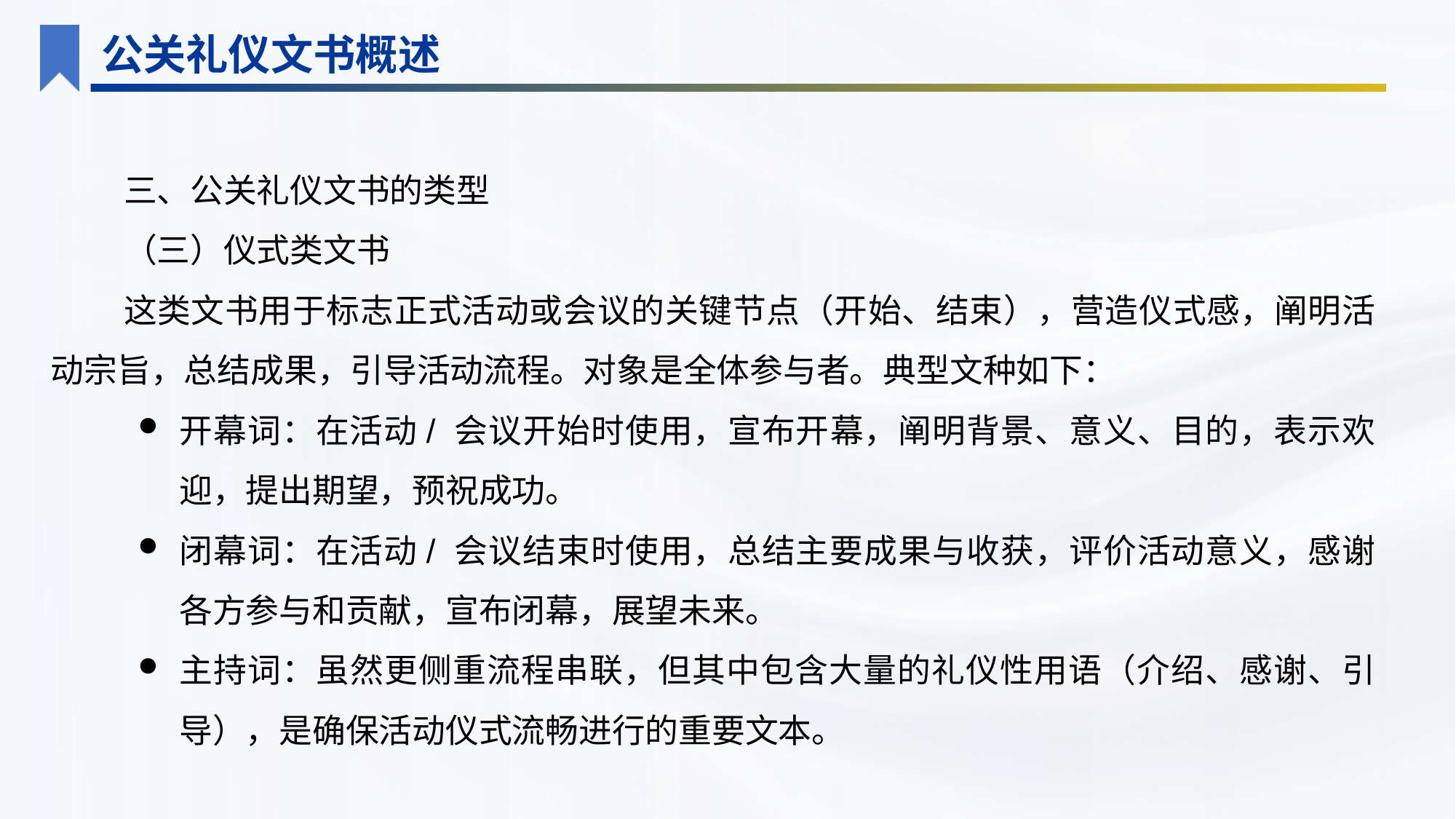

公关礼仪文书概述
三、公关礼仪文书的类型
（三）仪式类文书
这类文书用于标志正式活动或会议的关键节点（开始、结束），营造仪式感，阐明活动宗旨，总结成果，引导活动流程。对象是全体参与者。典型文种如下：
开幕词：在活动/ 会议开始时使用，宣布开幕，阐明背景、意义、目的，表示欢迎，提出期望，预祝成功。
闭幕词：在活动/ 会议结束时使用，总结主要成果与收获，评价活动意义，感谢各方参与和贡献，宣布闭幕，展望未来。
主持词：虽然更侧重流程串联，但其中包含大量的礼仪性用语（介绍、感谢、引导），是确保活动仪式流畅进行的重要文本。